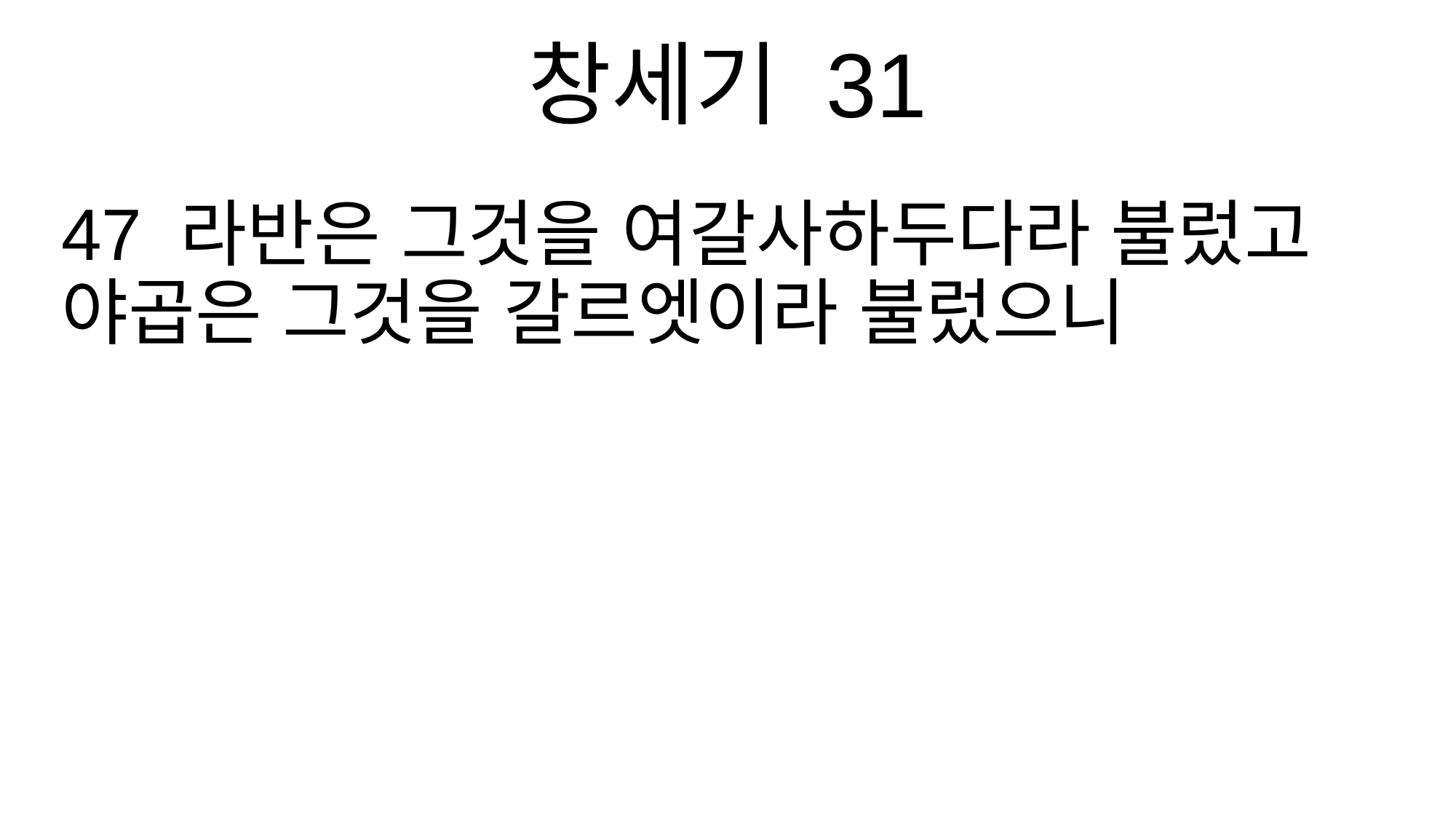

창세기 31
47 라반은 그것을 여갈사하두다라 불렀고 야곱은 그것을 갈르엣이라 불렀으니